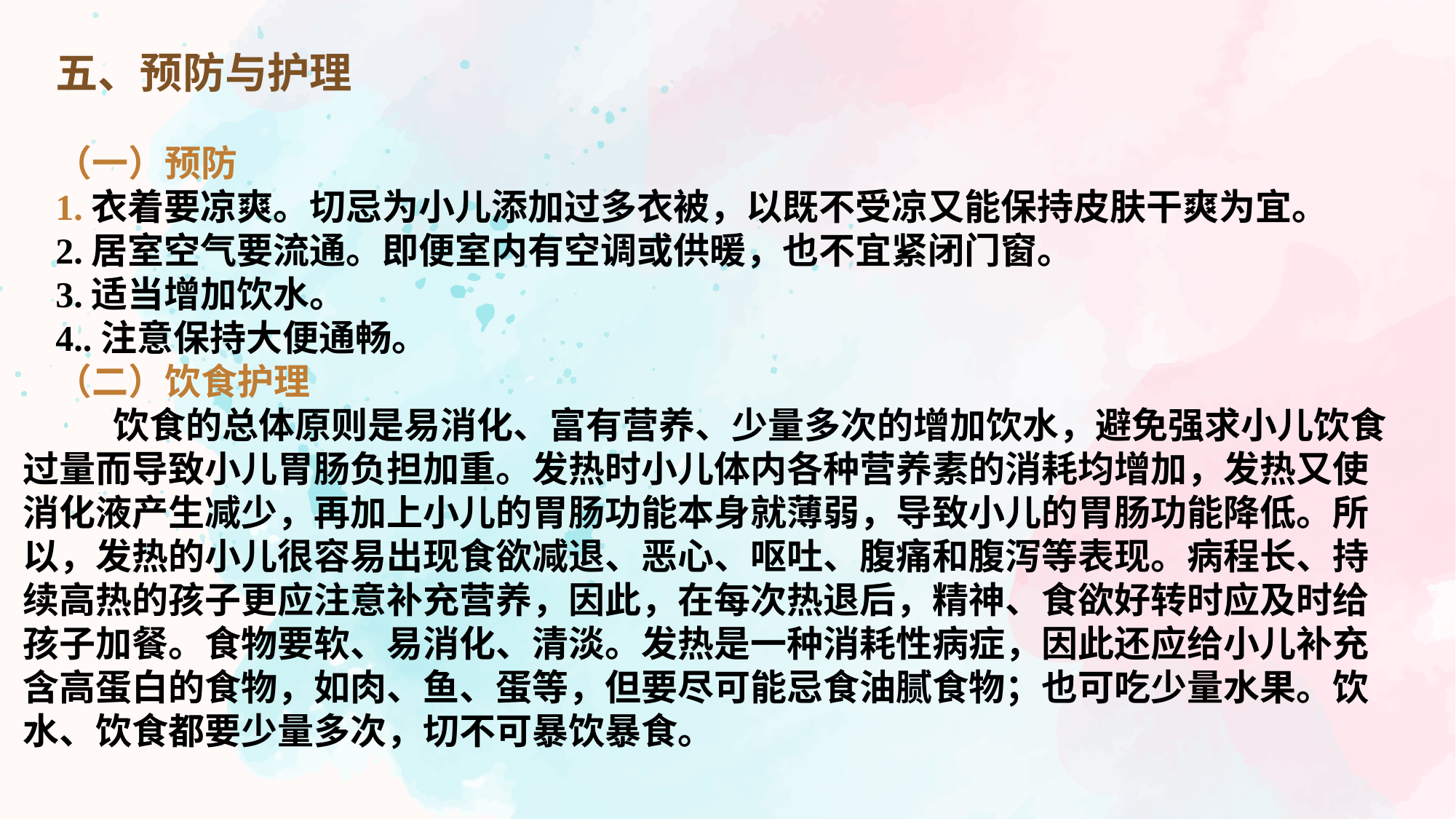

五、预防与护理
（一）预防 1.衣着要凉爽。切忌为小儿添加过多衣被，以既不受凉又能保持皮肤干爽为宜。2.居室空气要流通。即便室内有空调或供暖，也不宜紧闭门窗。    3.适当增加饮水。  4..注意保持大便通畅。 （二）饮食护理          饮食的总体原则是易消化、富有营养、少量多次的增加饮水，避免强求小儿饮食过量而导致小儿胃肠负担加重。发热时小儿体内各种营养素的消耗均增加，发热又使消化液产生减少，再加上小儿的胃肠功能本身就薄弱，导致小儿的胃肠功能降低。所以，发热的小儿很容易出现食欲减退、恶心、呕吐、腹痛和腹泻等表现。病程长、持续高热的孩子更应注意补充营养，因此，在每次热退后，精神、食欲好转时应及时给孩子加餐。食物要软、易消化、清淡。发热是一种消耗性病症，因此还应给小儿补充含高蛋白的食物，如肉、鱼、蛋等，但要尽可能忌食油腻食物；也可吃少量水果。饮水、饮食都要少量多次，切不可暴饮暴食。